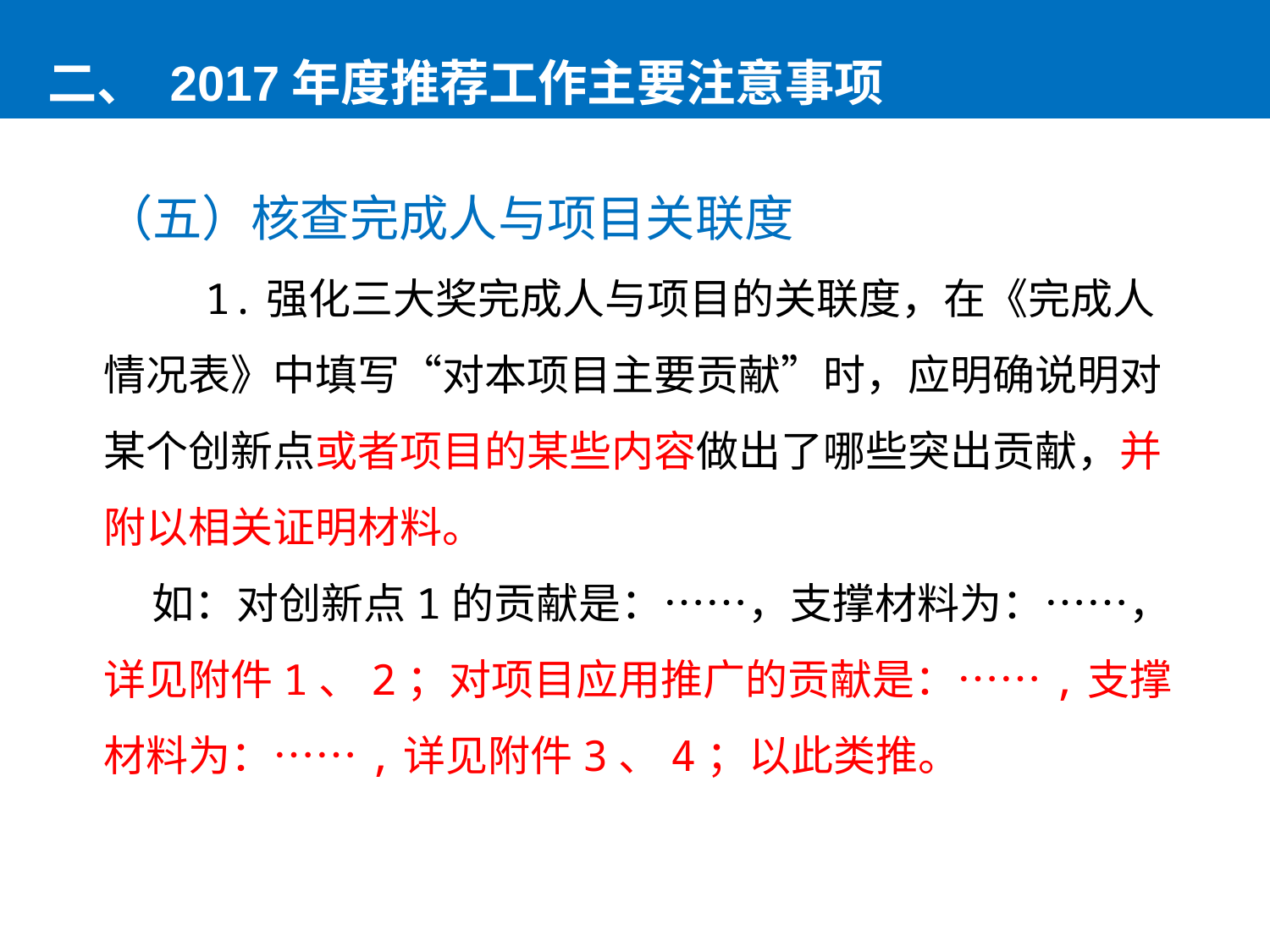

二、 2017年度推荐工作主要注意事项

（五）核查完成人与项目关联度
    1.强化三大奖完成人与项目的关联度，在《完成人情况表》中填写“对本项目主要贡献”时，应明确说明对某个创新点或者项目的某些内容做出了哪些突出贡献，并附以相关证明材料。
    如：对创新点1的贡献是：……，支撑材料为：……，详见附件1、2；对项目应用推广的贡献是：……,支撑材料为：……,详见附件3、4；以此类推。